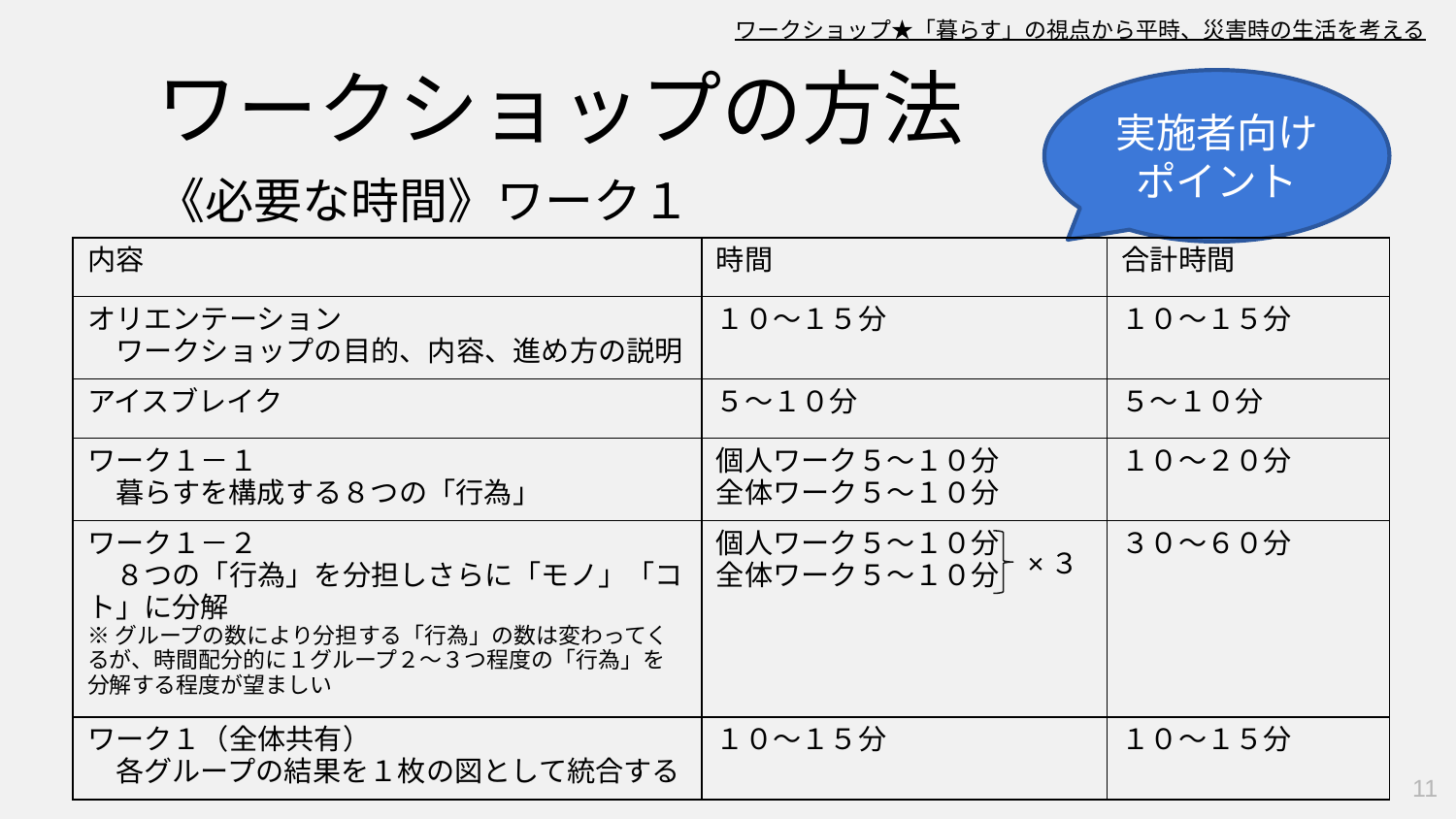

ワークショップ★「暮らす」の視点から平時、災害時の生活を考える
ワークショップの方法
実施者向け
ポイント
《必要な時間》ワーク１

| 内容 | 時間 | 合計時間 |
| --- | --- | --- |
| オリエンテーション 　ワークショップの目的、内容、進め方の説明 | １０～１５分 | １０～１５分 |
| アイスブレイク | ５～１０分 | ５～１０分 |
| ワーク１－１ 　暮らすを構成する８つの「行為」 | 個人ワーク５～１０分 全体ワーク５～１０分 | １０～２０分 |
| ワーク１－２ 　８つの「行為」を分担しさらに「モノ」「コト」に分解 ※グループの数により分担する「行為」の数は変わってくるが、時間配分的に１グループ２～３つ程度の「行為」を分解する程度が望ましい | 個人ワーク５～１０分 全体ワーク５～１０分 | ３０～６０分 |
| ワーク１（全体共有） 　各グループの結果を１枚の図として統合する | １０～１５分 | １０～１５分 |

×３
11